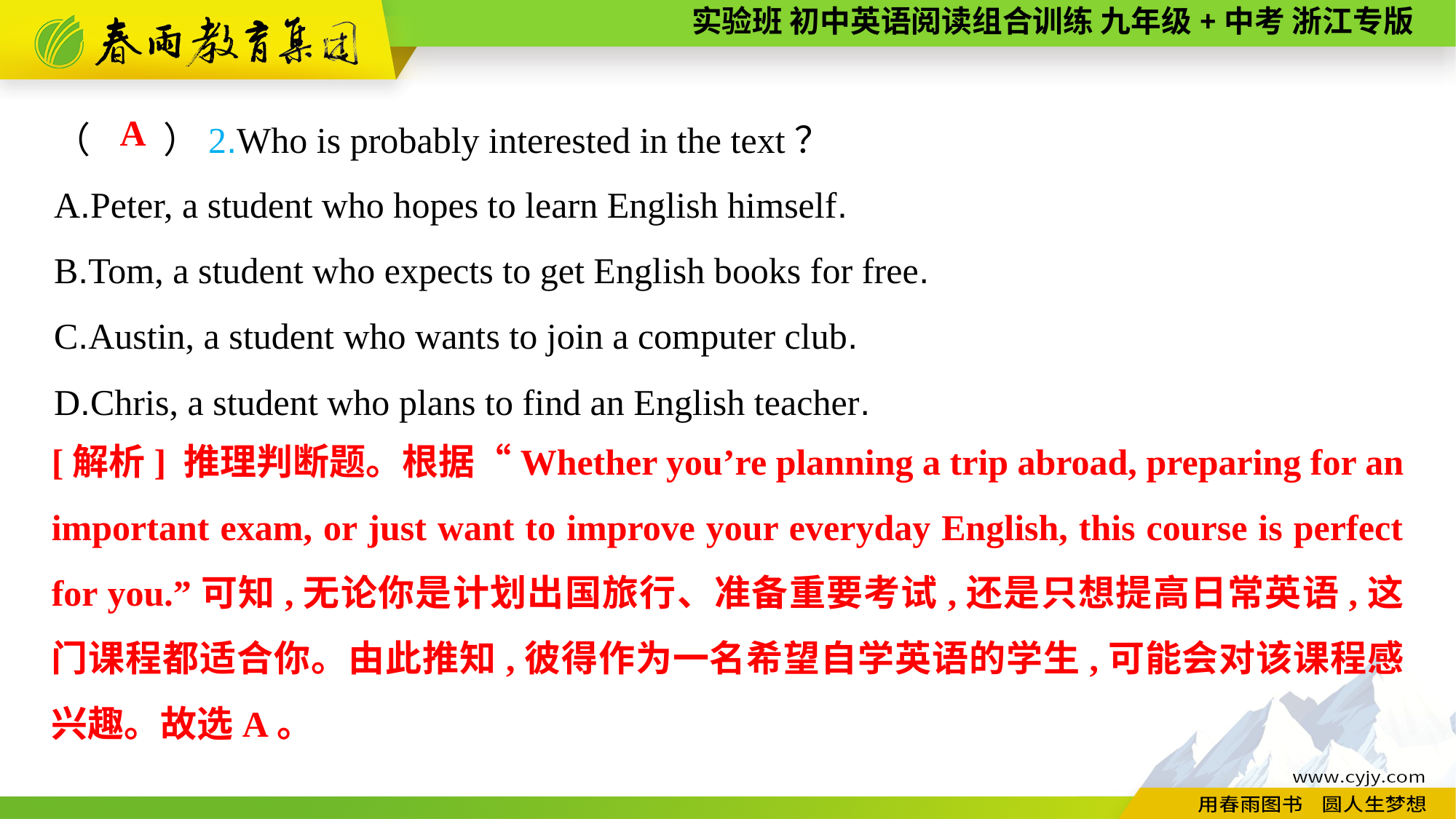

（　　）2.Who is probably interested in the text？
A.Peter, a student who hopes to learn English himself.
B.Tom, a student who expects to get English books for free.
C.Austin, a student who wants to join a computer club.
D.Chris, a student who plans to find an English teacher.
A
[解析] 推理判断题。根据“Whether you’re planning a trip abroad, preparing for an important exam, or just want to improve your everyday English, this course is perfect for you.”可知,无论你是计划出国旅行、准备重要考试,还是只想提高日常英语,这门课程都适合你。由此推知,彼得作为一名希望自学英语的学生,可能会对该课程感兴趣。故选A。